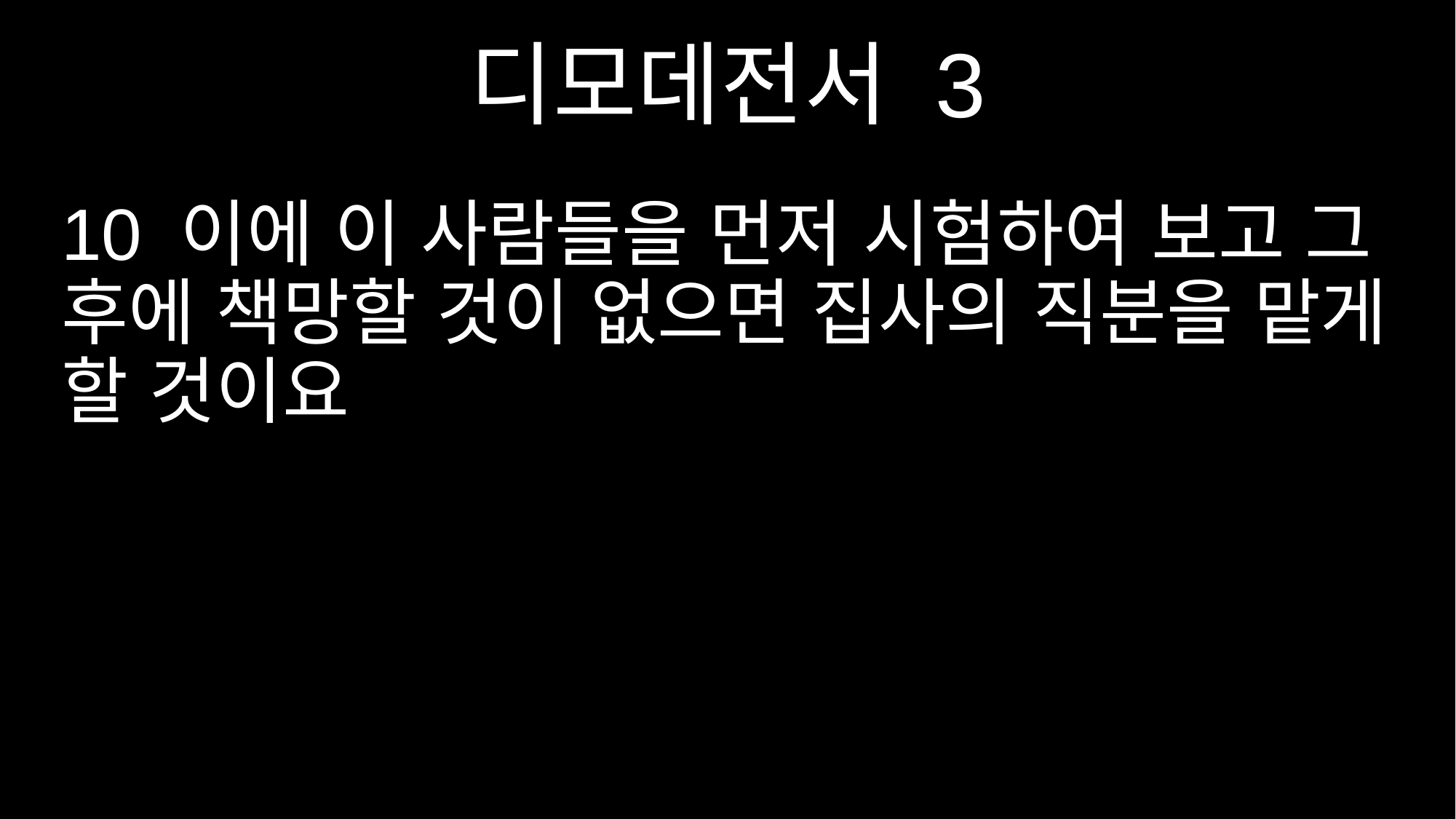

디모데전서 3
10 이에 이 사람들을 먼저 시험하여 보고 그 후에 책망할 것이 없으면 집사의 직분을 맡게 할 것이요